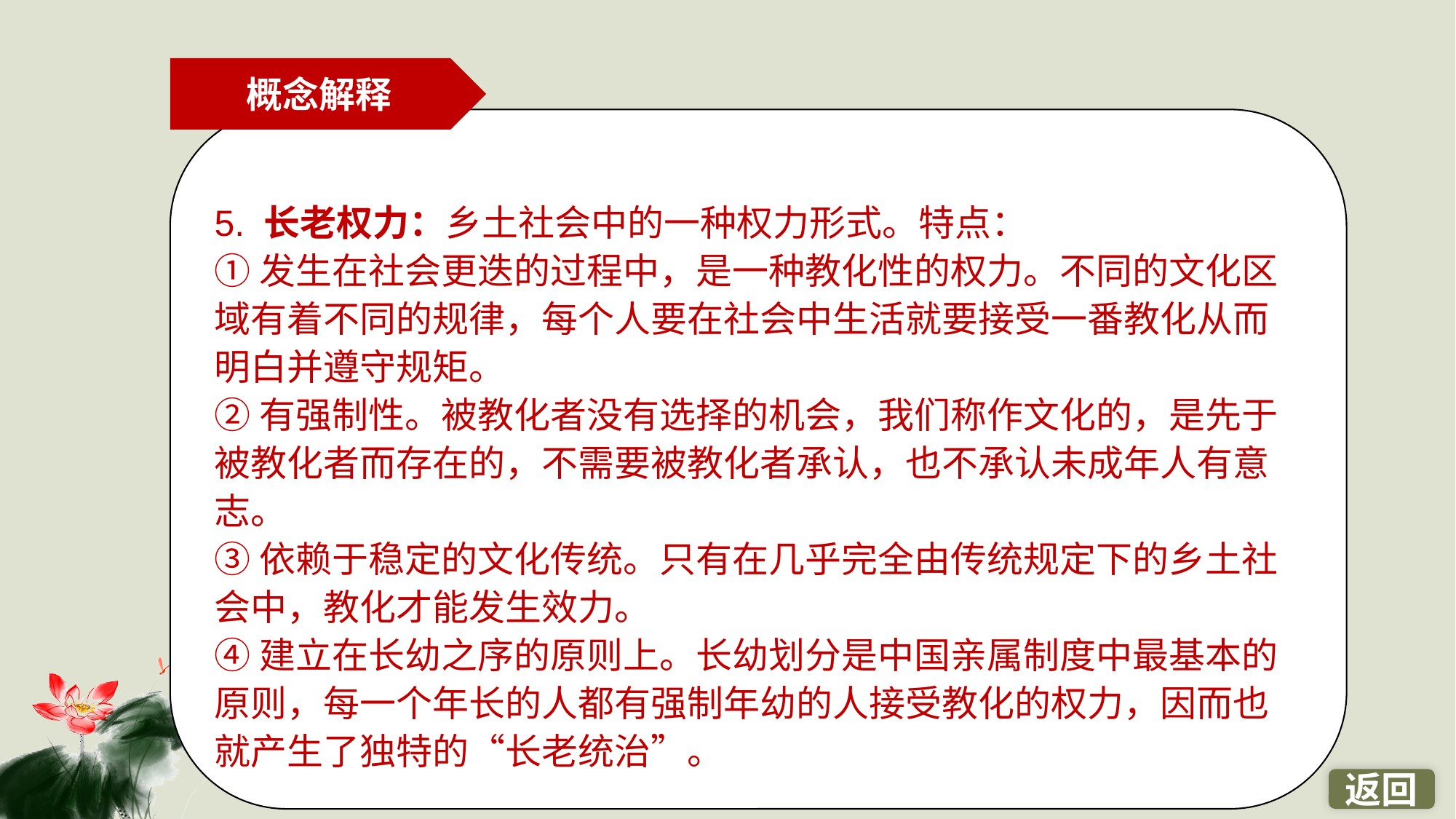

概念解释

5. 长老权力：乡土社会中的一种权力形式。特点：
①发生在社会更迭的过程中，是一种教化性的权力。不同的文化区域有着不同的规律，每个人要在社会中生活就要接受一番教化从而明白并遵守规矩。
②有强制性。被教化者没有选择的机会，我们称作文化的，是先于被教化者而存在的，不需要被教化者承认，也不承认未成年人有意志。
③依赖于稳定的文化传统。只有在几乎完全由传统规定下的乡土社会中，教化才能发生效力。
④建立在长幼之序的原则上。长幼划分是中国亲属制度中最基本的原则，每一个年长的人都有强制年幼的人接受教化的权力，因而也就产生了独特的“长老统治”。
返回